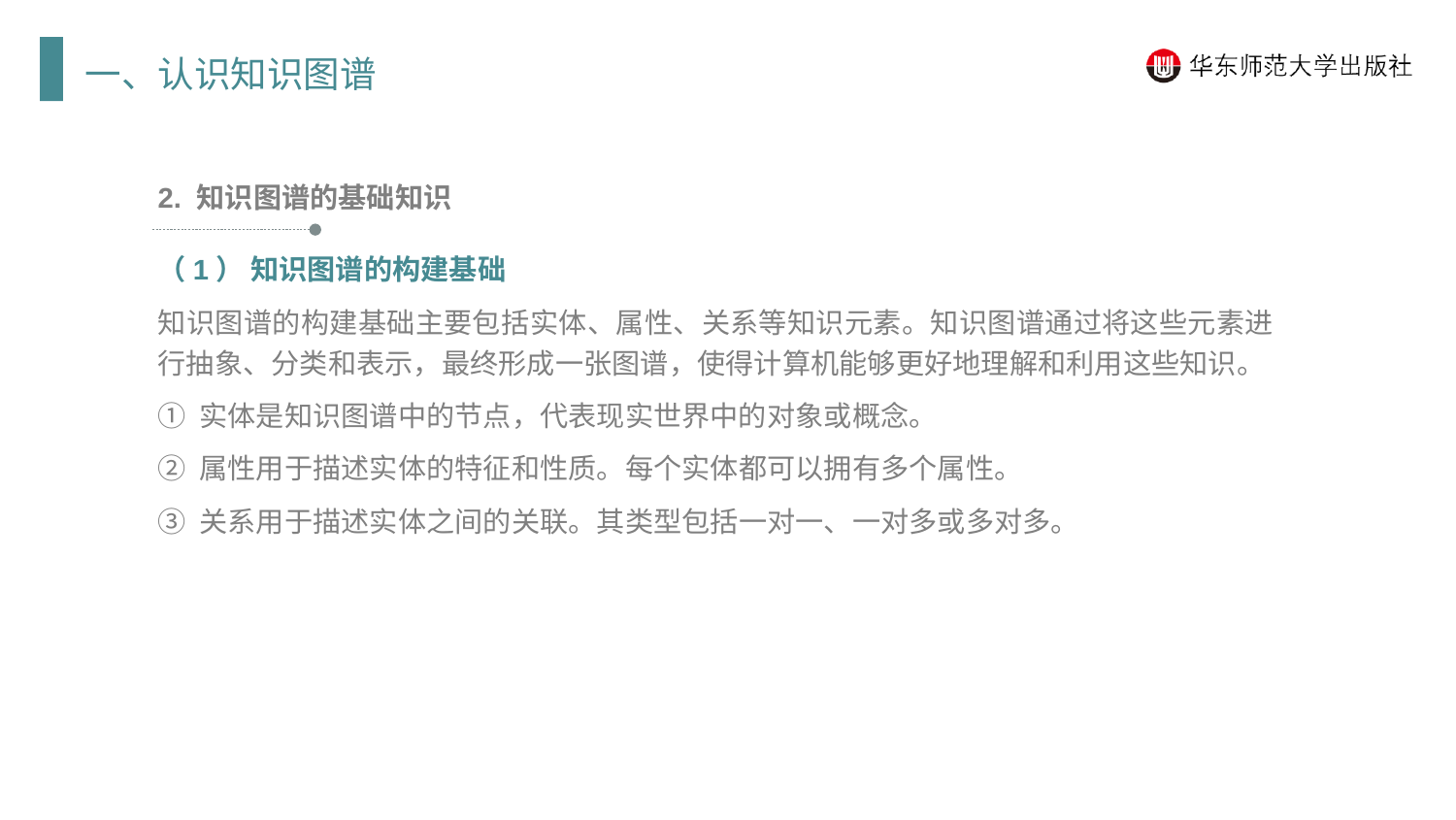

一、认识知识图谱
2. 知识图谱的基础知识
（1） 知识图谱的构建基础
知识图谱的构建基础主要包括实体、属性、关系等知识元素。知识图谱通过将这些元素进行抽象、分类和表示，最终形成一张图谱，使得计算机能够更好地理解和利用这些知识。
① 实体是知识图谱中的节点，代表现实世界中的对象或概念。
② 属性用于描述实体的特征和性质。每个实体都可以拥有多个属性。
③ 关系用于描述实体之间的关联。其类型包括一对一、一对多或多对多。